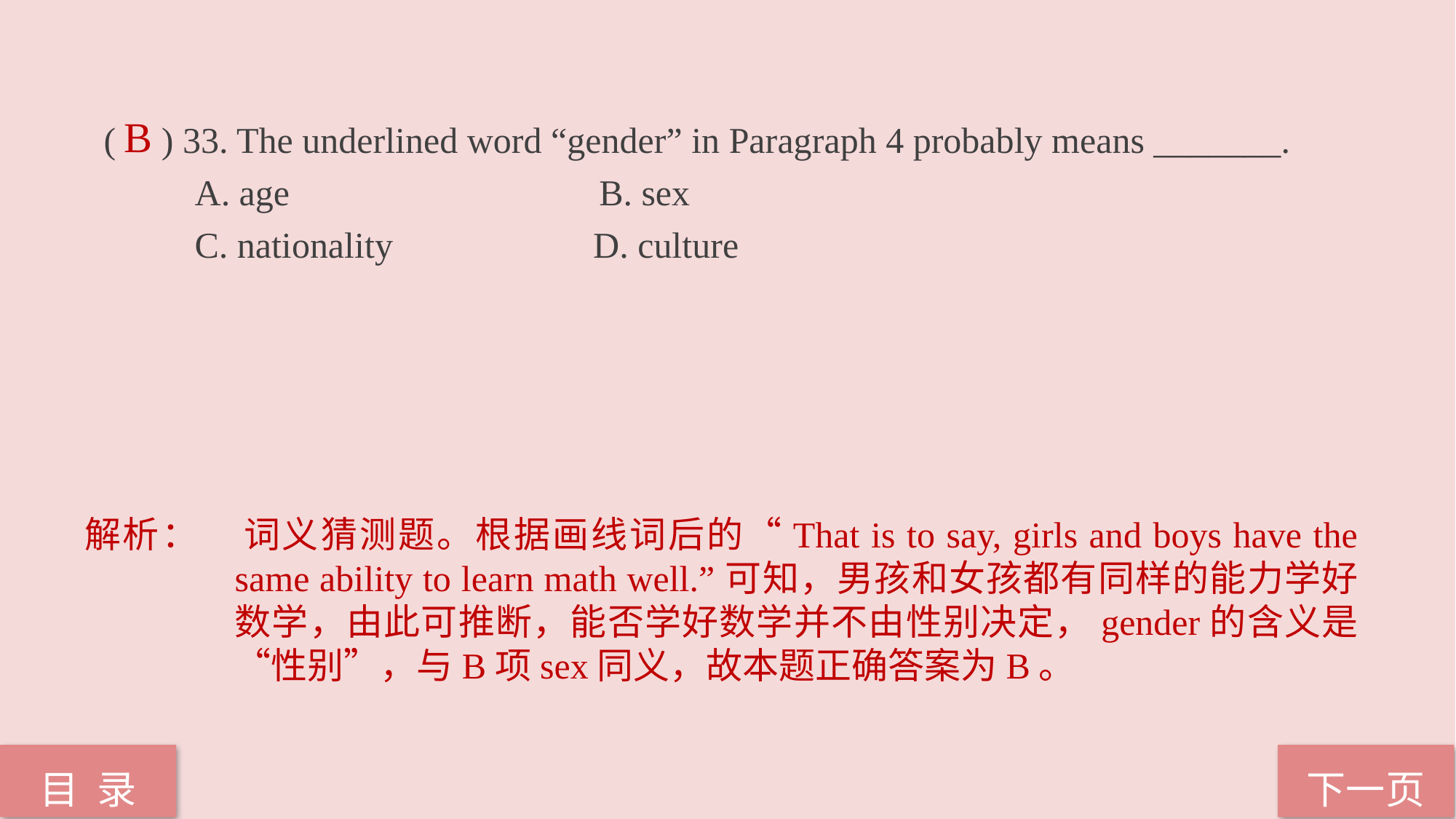

(     ) 33. The underlined word “gender” in Paragraph 4 probably means _______.
          A. age                                  B. sex
          C. nationality                      D. culture
B
解析：	词义猜测题。根据画线词后的“That is to say, girls and boys have the same ability to learn math well.”可知，男孩和女孩都有同样的能力学好数学，由此可推断，能否学好数学并不由性别决定，gender的含义是“性别”，与B项sex同义，故本题正确答案为B。